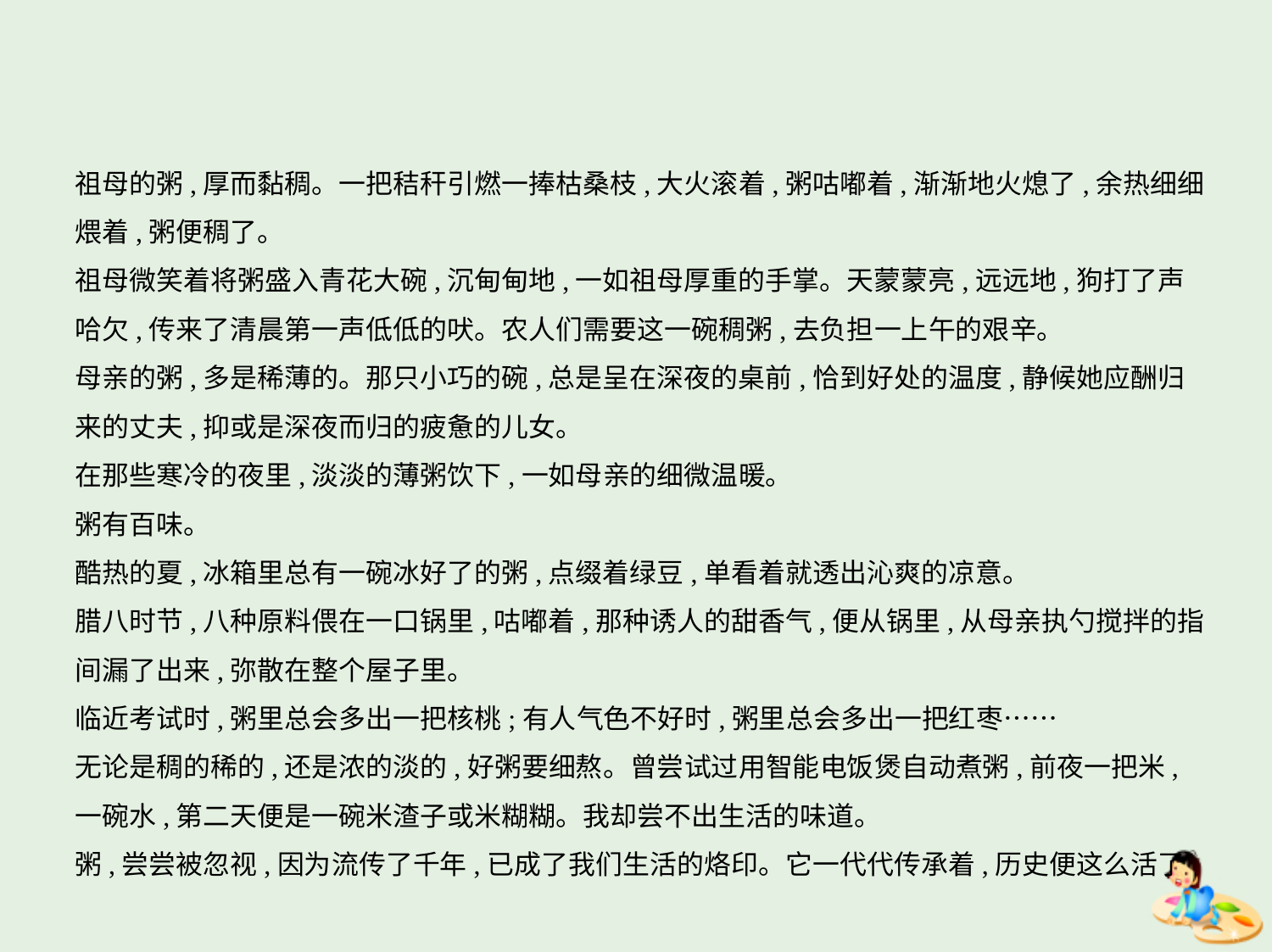

祖母的粥,厚而黏稠。一把秸秆引燃一捧枯桑枝,大火滚着,粥咕嘟着,渐渐地火熄了,余热细细
煨着,粥便稠了。
祖母微笑着将粥盛入青花大碗,沉甸甸地,一如祖母厚重的手掌。天蒙蒙亮,远远地,狗打了声
哈欠,传来了清晨第一声低低的吠。农人们需要这一碗稠粥,去负担一上午的艰辛。
母亲的粥,多是稀薄的。那只小巧的碗,总是呈在深夜的桌前,恰到好处的温度,静候她应酬归
来的丈夫,抑或是深夜而归的疲惫的儿女。
在那些寒冷的夜里,淡淡的薄粥饮下,一如母亲的细微温暖。
粥有百味。
酷热的夏,冰箱里总有一碗冰好了的粥,点缀着绿豆,单看着就透出沁爽的凉意。
腊八时节,八种原料偎在一口锅里,咕嘟着,那种诱人的甜香气,便从锅里,从母亲执勺搅拌的指
间漏了出来,弥散在整个屋子里。
临近考试时,粥里总会多出一把核桃;有人气色不好时,粥里总会多出一把红枣……
无论是稠的稀的,还是浓的淡的,好粥要细熬。曾尝试过用智能电饭煲自动煮粥,前夜一把米,
一碗水,第二天便是一碗米渣子或米糊糊。我却尝不出生活的味道。
粥,尝尝被忽视,因为流传了千年,已成了我们生活的烙印。它一代代传承着,历史便这么活了